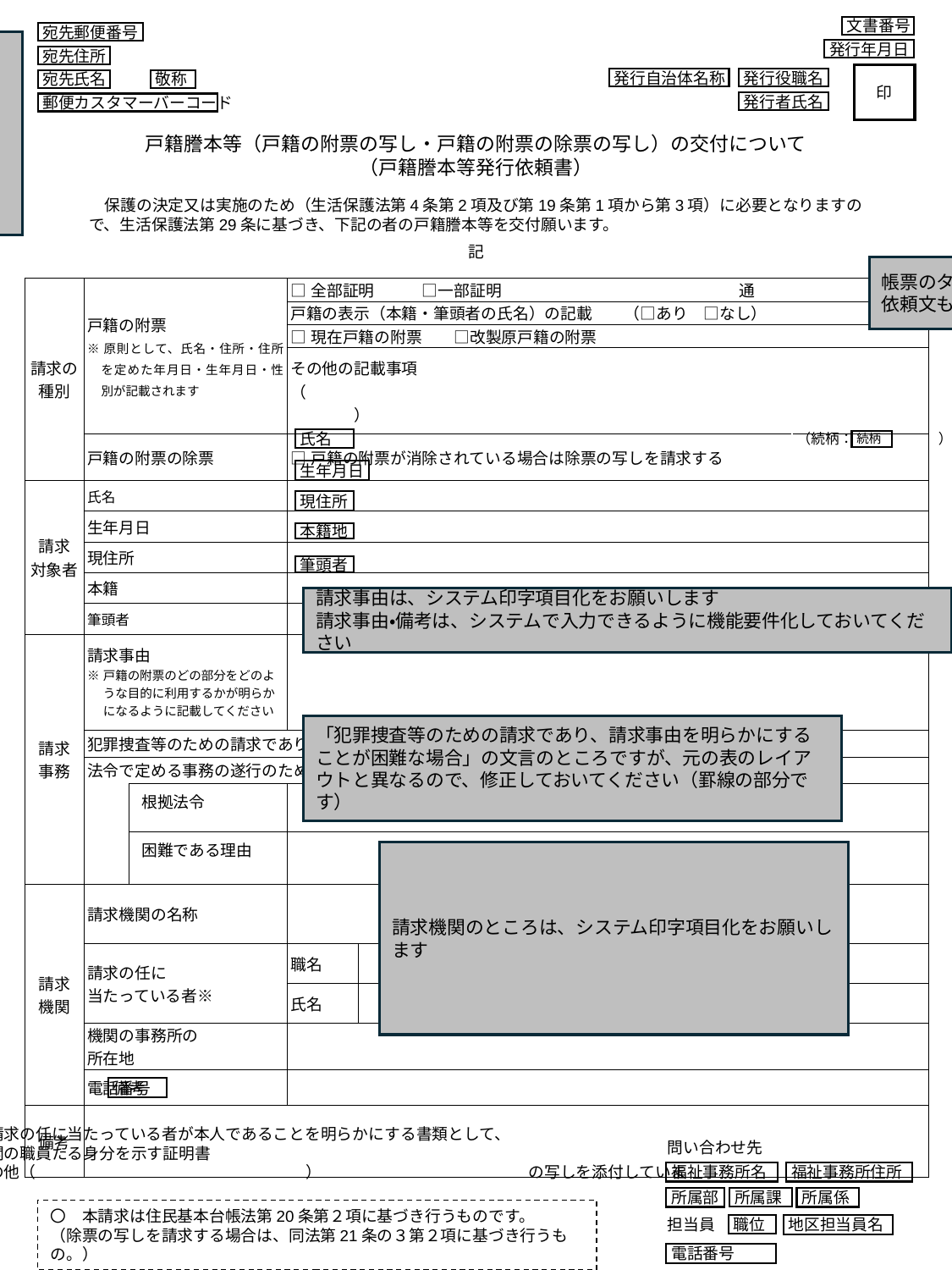

文書番号
発行年月日
宛先郵便番号
宛先住所
宛先氏名
敬称
郵便カスタマーバーコード
宛先郵便番号等は削除で大丈夫です。
もとの帳票レイアウトにないので、追加してよいものか不明のためです。
レイアウト作成した段階で、厚労省経由で総務省に確認の上、8月末改版に反映としたいと思います。
文書番号、発行自治体名称、職名、氏名、電子公印は削除で大丈夫です。

印
発行自治体名称
発行役職名
発行者氏名
戸籍謄本等（戸籍の附票の写し・戸籍の附票の除票の写し）の交付について
（戸籍謄本等発行依頼書）
　保護の決定又は実施のため（生活保護法第4条第2項及び第19条第1項から第3項）に必要となりますので、生活保護法第29条に基づき、下記の者の戸籍謄本等を交付願います。
記
帳票のタイトルは、参考元の帳票のままにしてください
依頼文も削除で大丈夫です。
| 請求の 種別 | 戸籍の附票 ※原則として、氏名・住所・住所を定めた年月日・生年月日・性別が記載されます |  | □全部証明　　　□一部証明　　　　　　　　　　　　　　　通 |  |
| --- | --- | --- | --- | --- |
|  |  |  | 戸籍の表示（本籍・筆頭者の氏名）の記載　　（□あり　□なし） |  |
|  |  |  | □現在戸籍の附票　　□改製原戸籍の附票 |  |
|  |  |  | その他の記載事項　 （　　　　　　　　　　　　　　　　　　　　　　　　　　　　　　　　　　　　　　　　　　　） |  |
|  | 戸籍の附票の除票 |  | □戸籍の附票が消除されている場合は除票の写しを請求する |  |
| 請求 対象者 | 氏名 |  |  |  |
|  | 生年月日 |  |  |  |
|  | 現住所 |  |  |  |
|  | 本籍 |  |  |  |
|  | 筆頭者 |  |  |  |
| 請求 事務 | 請求事由 ※戸籍の附票のどの部分をどのような目的に利用するかが明らかになるように記載してください |  |  |  |
|  | 犯罪捜査等のための請求であり、請求事由を明らかにすることが困難な場合 |  |  |  |
|  | 法令で定める事務の遂行のために必要である　　　□該当 |  |  |  |
|  |  | 根拠法令 |  |  |
|  |  | 困難である理由 |  |  |
| 請求 機関 | 請求機関の名称 |  |  |  |
|  | 請求の任に 当たっている者※ |  | 職名 |  |
|  |  |  | 氏名 |  |
|  | 機関の事務所の 所在地 |  |  |  |
|  | 電話番号 |  |  |  |
| 備考 |  |  |  |  |
氏名
（続柄：　　　　　　）
続柄
生年月日
現住所
本籍地
筆頭者
請求事由は、システム印字項目化をお願いします
請求事由・備考は、システムで入力できるように機能要件化しておいてください
「犯罪捜査等のための請求であり、請求事由を明らかにすることが困難な場合」の文言のところですが、元の表のレイアウトと異なるので、修正しておいてください（罫線の部分です）
請求機関のところは、システム印字項目化をお願いします
問い合わせ先も削除で大丈夫です。
請求機関が問い合わせ先情報を兼ねることが出来る想定です
備考
※　請求の任に当たっている者が本人であることを明らかにする書類として、
□機関の職員たる身分を示す証明書
□その他（　　　　　　　　　　　　　　　　　）　　　　　　　　　　　　　の写しを添付しています。
問い合わせ先
福祉事務所名
福祉事務所住所
所属部
所属係
所属課
担当員
職位
地区担当員名
電話番号
〇　本請求は住民基本台帳法第20条第２項に基づき行うものです。
（除票の写しを請求する場合は、同法第21条の３第２項に基づき行うもの。）